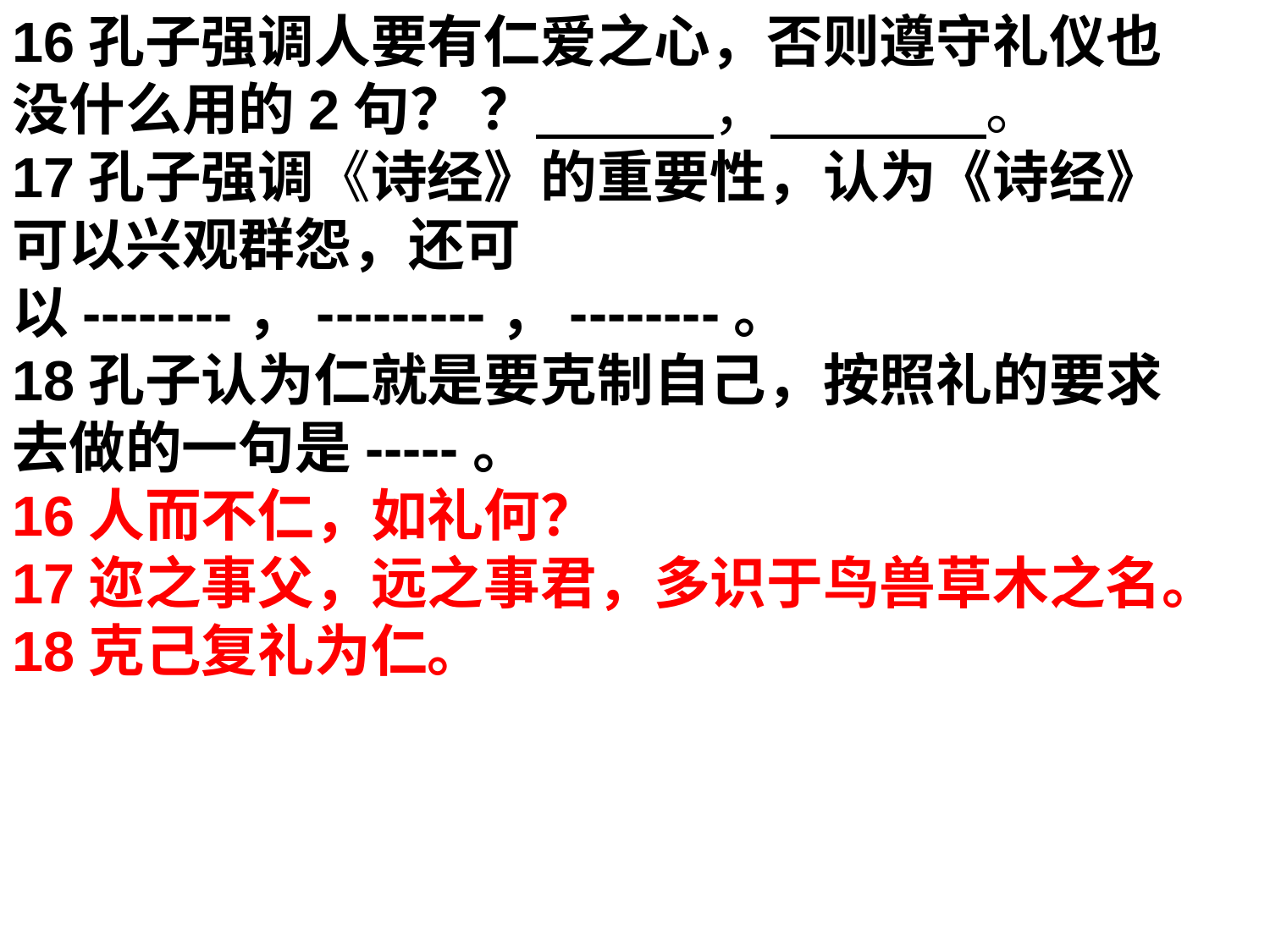

16孔子强调人要有仁爱之心，否则遵守礼仪也没什么用的2句？ ？              ，                 。
17孔子强调《诗经》的重要性，认为《诗经》可以兴观群怨，还可以--------，---------，--------。
18孔子认为仁就是要克制自己，按照礼的要求去做的一句是-----。
16人而不仁，如礼何？
17迩之事父，远之事君，多识于鸟兽草木之名。
18克己复礼为仁。